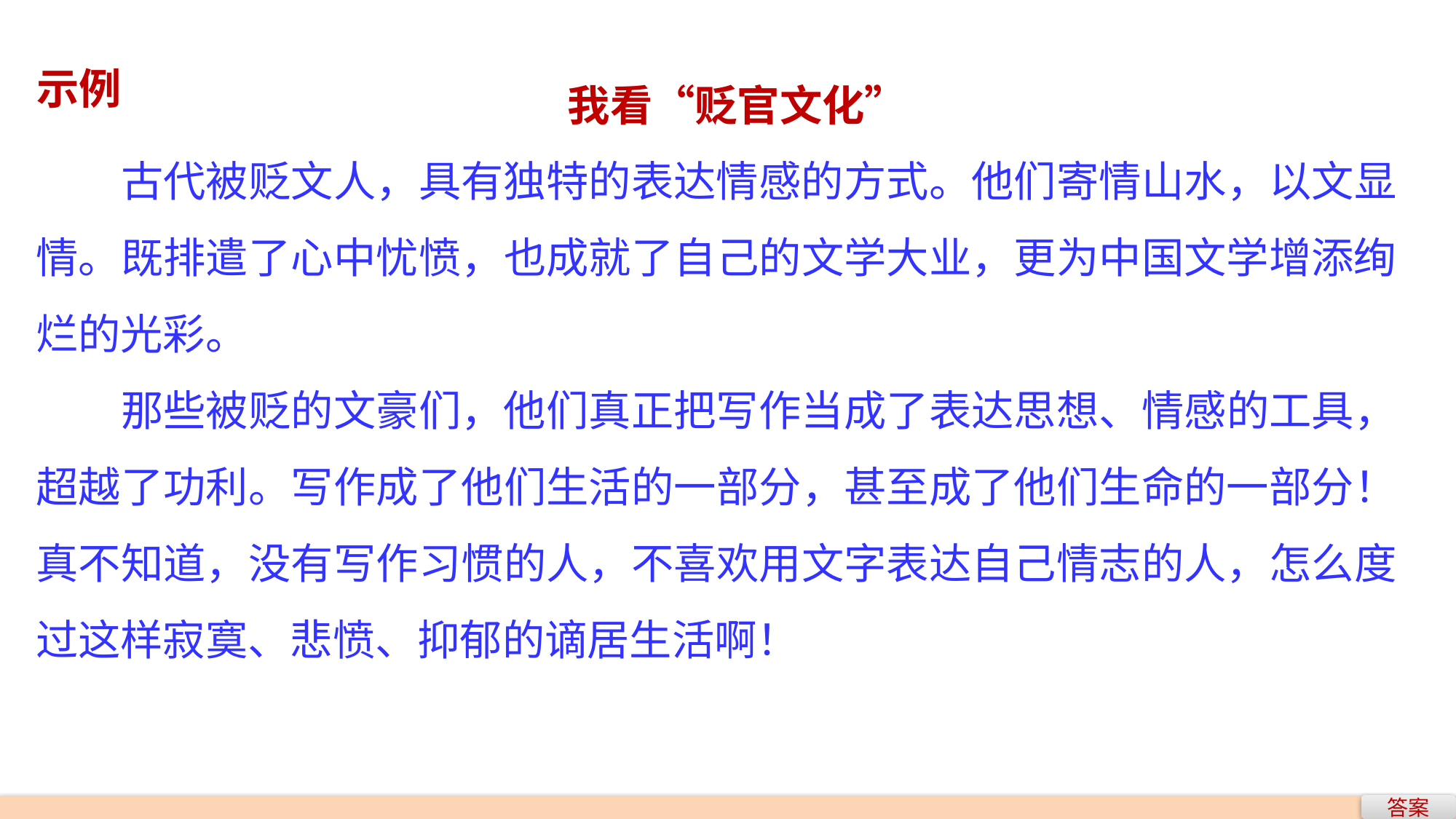

我看“贬官文化”
古代被贬文人，具有独特的表达情感的方式。他们寄情山水，以文显情。既排遣了心中忧愤，也成就了自己的文学大业，更为中国文学增添绚烂的光彩。
那些被贬的文豪们，他们真正把写作当成了表达思想、情感的工具，超越了功利。写作成了他们生活的一部分，甚至成了他们生命的一部分！真不知道，没有写作习惯的人，不喜欢用文字表达自己情志的人，怎么度过这样寂寞、悲愤、抑郁的谪居生活啊！
示例
答案